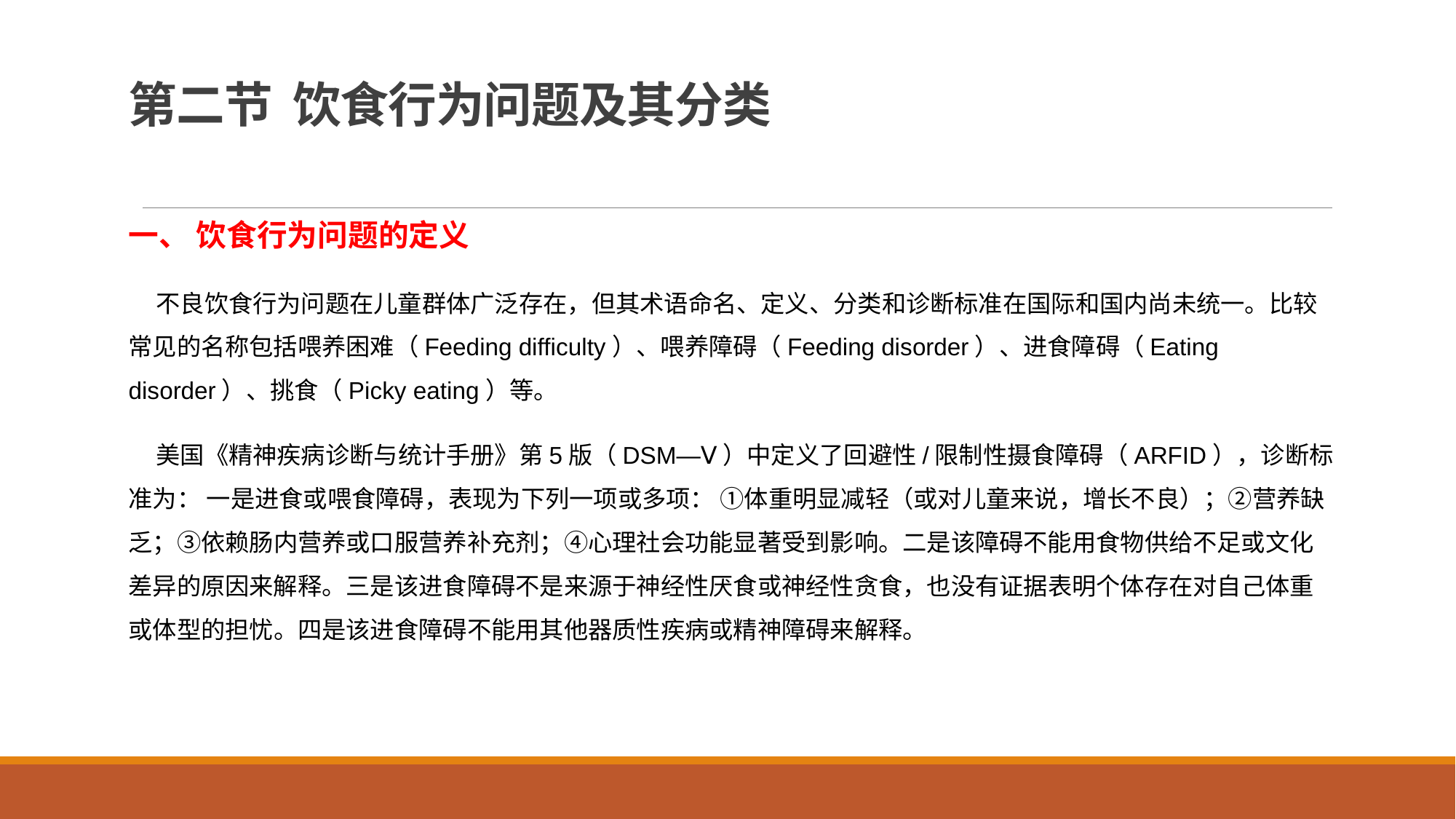

# 第二节  饮食行为问题及其分类
一、 饮食行为问题的定义
    不良饮食行为问题在儿童群体广泛存在，但其术语命名、定义、分类和诊断标准在国际和国内尚未统一。比较常见的名称包括喂养困难（Feeding difficulty）、喂养障碍（Feeding disorder）、进食障碍（Eating disorder）、挑食（Picky eating）等。
    美国《精神疾病诊断与统计手册》第5版（DSM—Ⅴ）中定义了回避性/限制性摄食障碍（ARFID），诊断标准为： 一是进食或喂食障碍，表现为下列一项或多项： ①体重明显减轻（或对儿童来说，增长不良）；②营养缺乏；③依赖肠内营养或口服营养补充剂；④心理社会功能显著受到影响。二是该障碍不能用食物供给不足或文化差异的原因来解释。三是该进食障碍不是来源于神经性厌食或神经性贪食，也没有证据表明个体存在对自己体重或体型的担忧。四是该进食障碍不能用其他器质性疾病或精神障碍来解释。